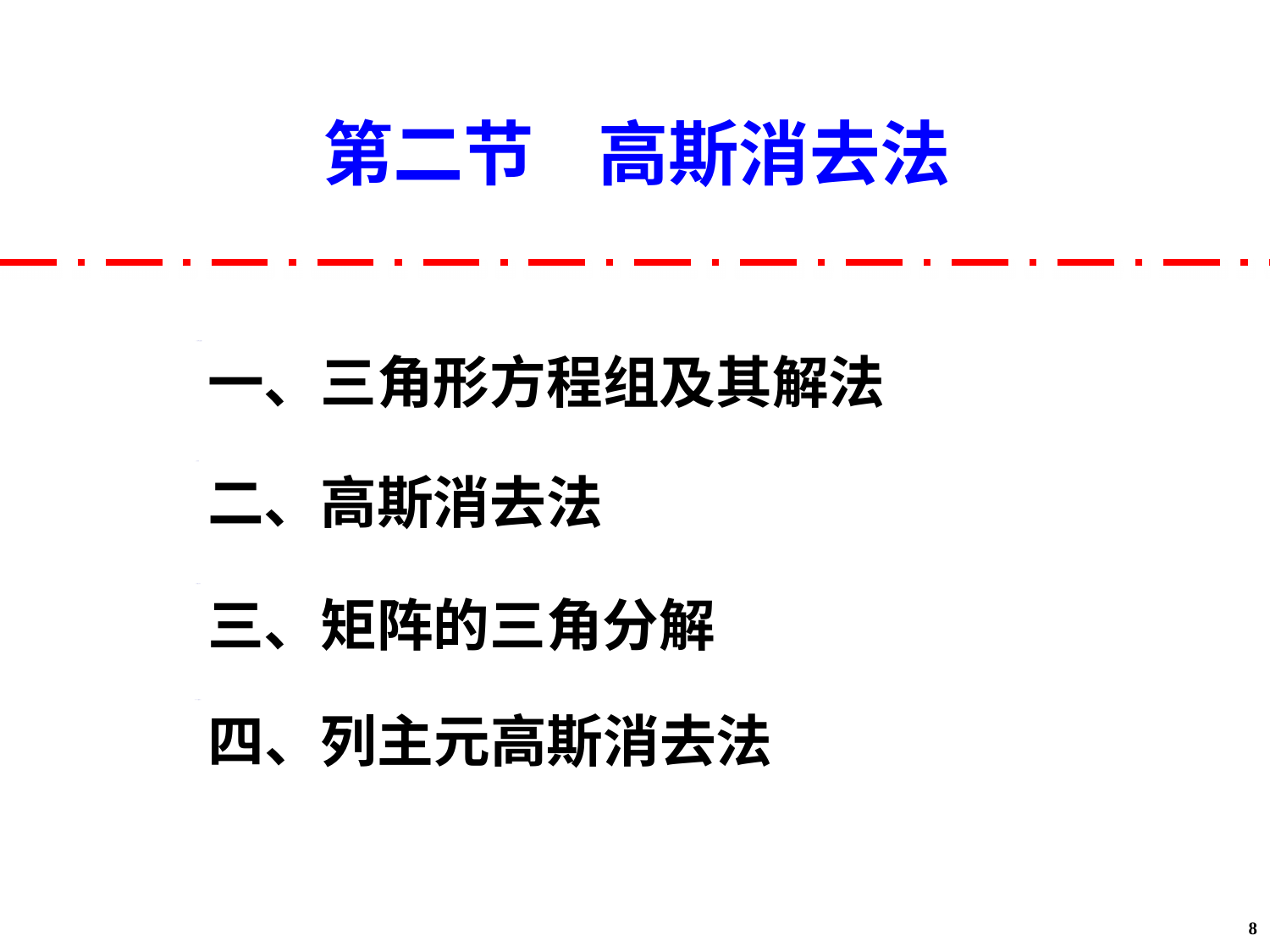

第二节    高斯消去法
一、三角形方程组及其解法
二、高斯消去法
三、矩阵的三角分解
四、列主元高斯消去法
8